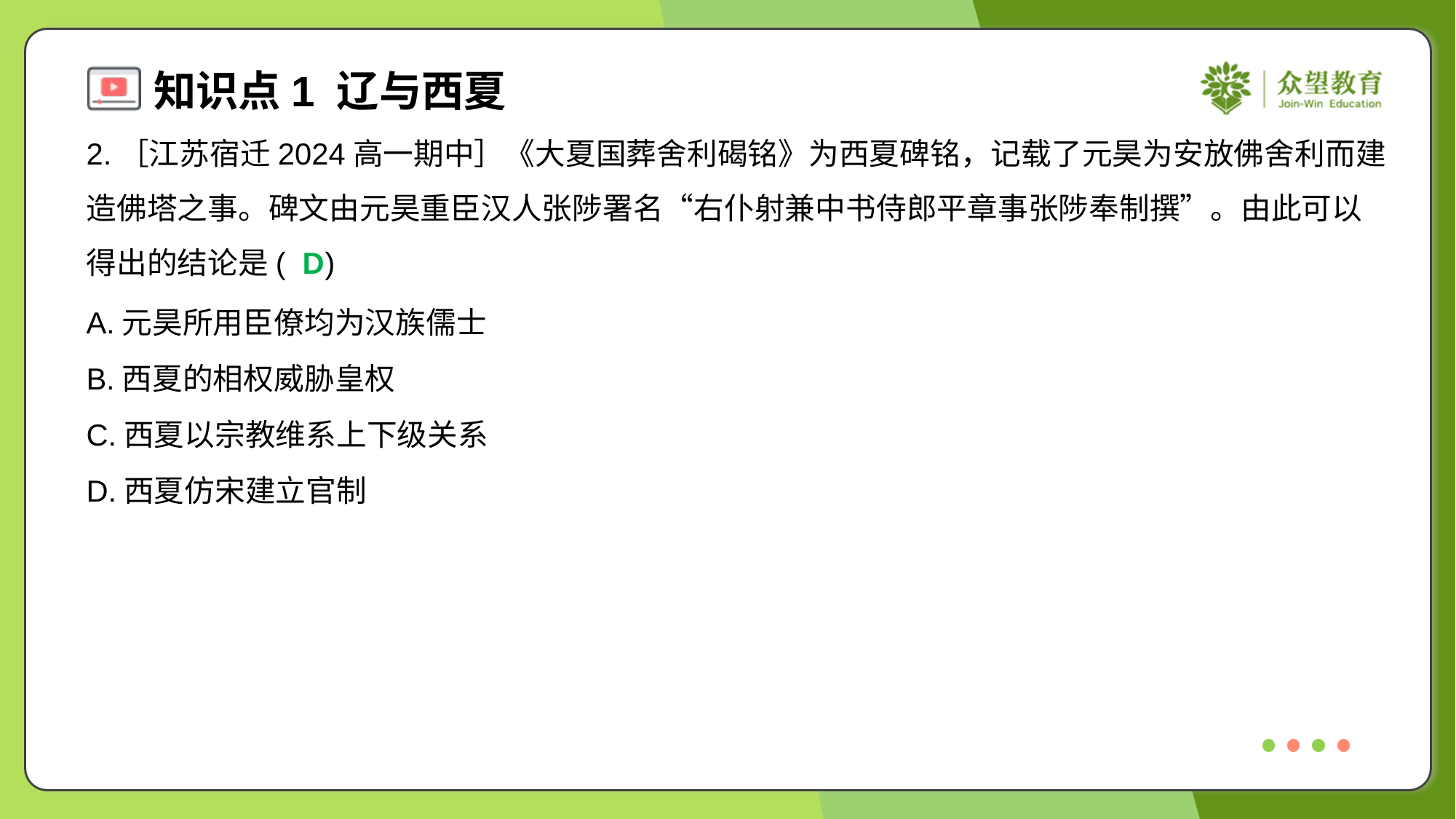

2.［江苏宿迁2024高一期中］《大夏国葬舍利碣铭》为西夏碑铭，记载了元昊为安放佛舍利而建
造佛塔之事。碑文由元昊重臣汉人张陟署名“右仆射兼中书侍郎平章事张陟奉制撰”。由此可以
得出的结论是(     )
D
A.元昊所用臣僚均为汉族儒士
B.西夏的相权威胁皇权
C.西夏以宗教维系上下级关系
D.西夏仿宋建立官制